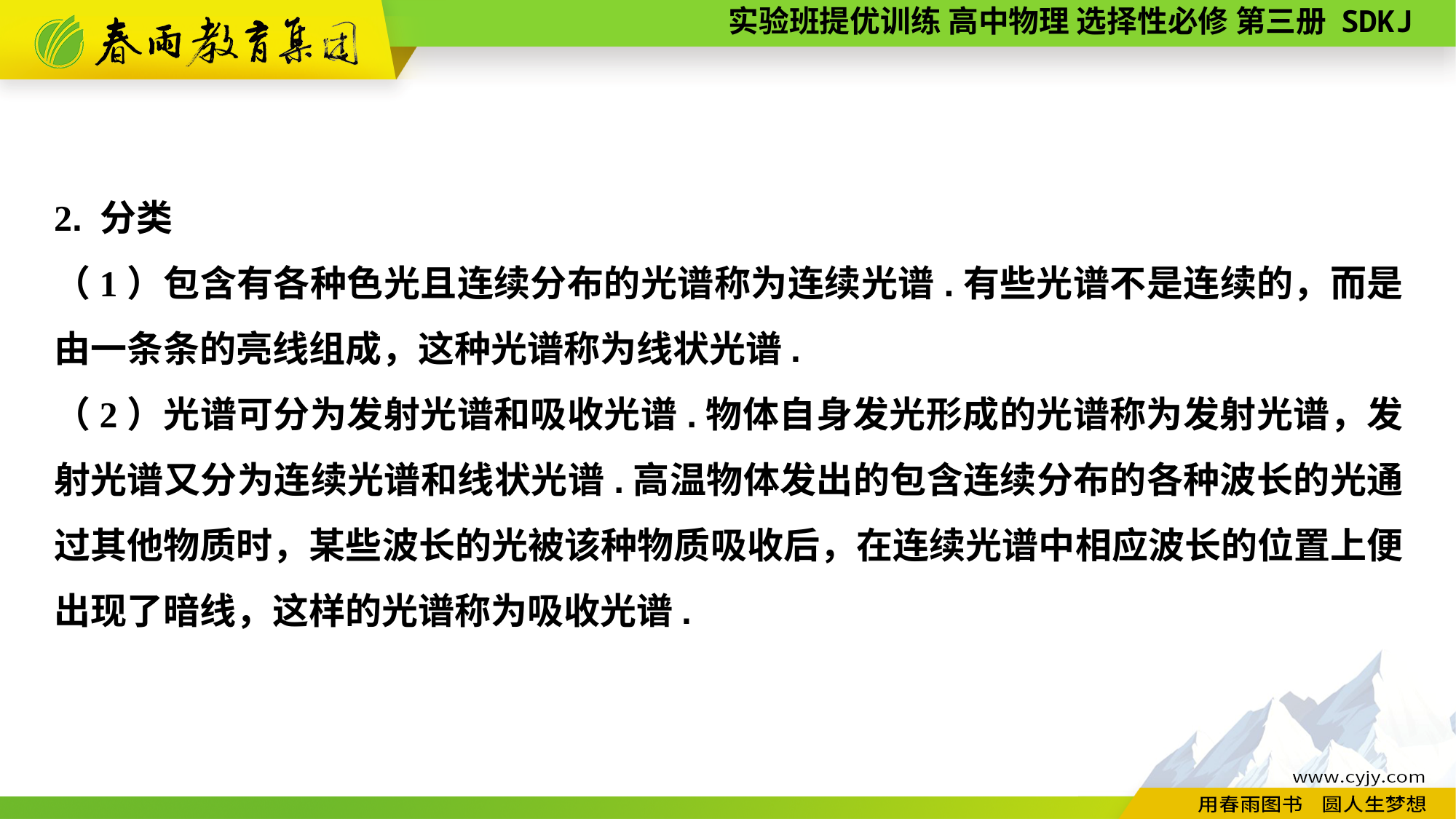

2. 分类
（1）包含有各种色光且连续分布的光谱称为连续光谱.有些光谱不是连续的，而是由一条条的亮线组成，这种光谱称为线状光谱.
（2）光谱可分为发射光谱和吸收光谱.物体自身发光形成的光谱称为发射光谱，发射光谱又分为连续光谱和线状光谱.高温物体发出的包含连续分布的各种波长的光通过其他物质时，某些波长的光被该种物质吸收后，在连续光谱中相应波长的位置上便出现了暗线，这样的光谱称为吸收光谱.